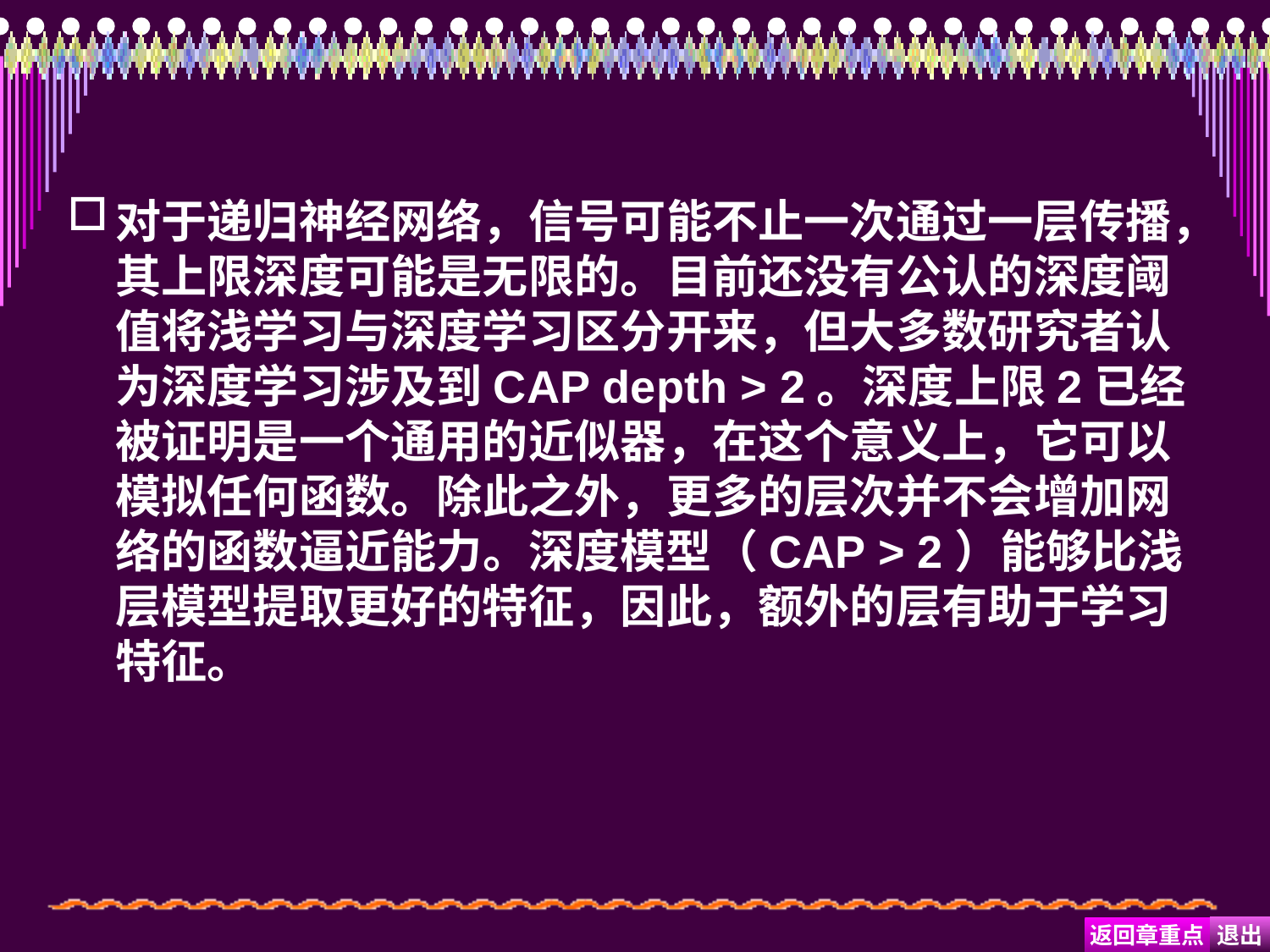

#
对于递归神经网络，信号可能不止一次通过一层传播，其上限深度可能是无限的。目前还没有公认的深度阈值将浅学习与深度学习区分开来，但大多数研究者认为深度学习涉及到CAP depth > 2。深度上限2已经被证明是一个通用的近似器，在这个意义上，它可以模拟任何函数。除此之外，更多的层次并不会增加网络的函数逼近能力。深度模型（CAP > 2）能够比浅层模型提取更好的特征，因此，额外的层有助于学习特征。